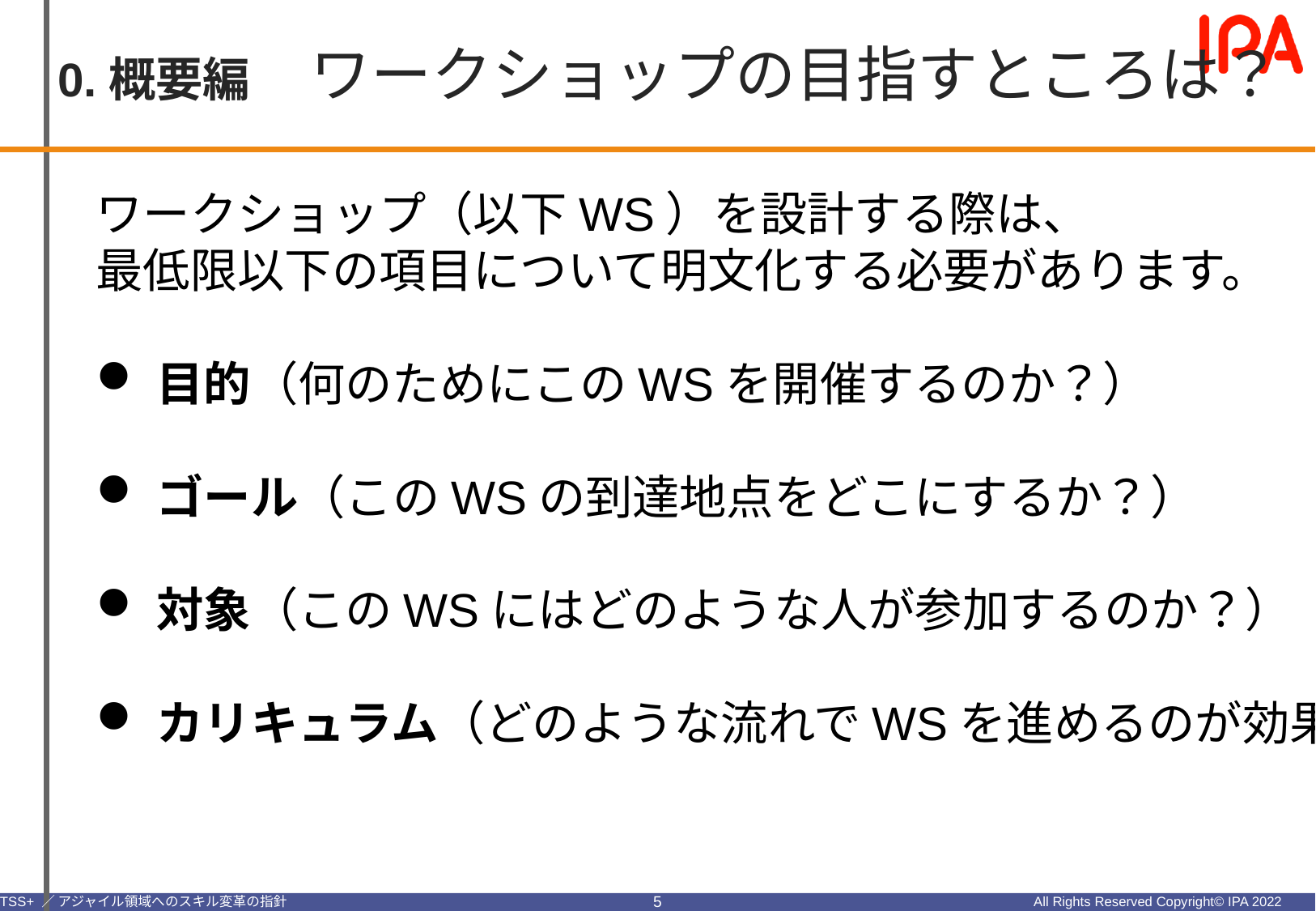

0.概要編　ワークショップの目指すところは？
ワークショップ（以下WS）を設計する際は、
最低限以下の項目について明文化する必要があります。

目的（何のためにこのWSを開催するのか？）

ゴール（このWSの到達地点をどこにするか？）

対象（このWSにはどのような人が参加するのか？）

カリキュラム（どのような流れでWSを進めるのが効果的か？）
5
All Rights Reserved Copyright© IPA 2022